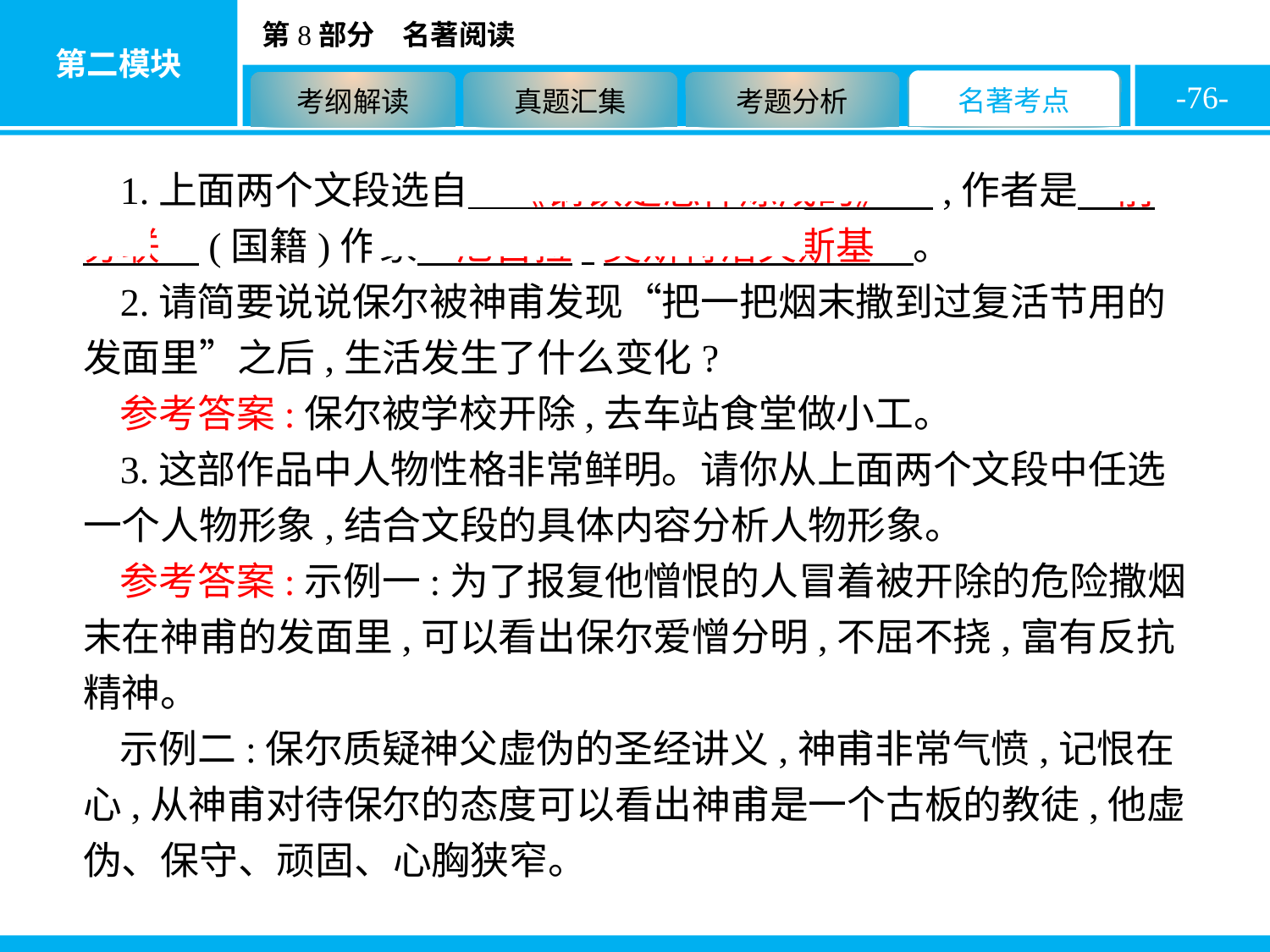

-76-
1.上面两个文段选自　《钢铁是怎样炼成的》　,作者是　前苏联　(国籍)作家　尼古拉·奥斯特洛夫斯基　。
2.请简要说说保尔被神甫发现“把一把烟末撒到过复活节用的发面里”之后,生活发生了什么变化?
参考答案:保尔被学校开除,去车站食堂做小工。
3.这部作品中人物性格非常鲜明。请你从上面两个文段中任选一个人物形象,结合文段的具体内容分析人物形象。
参考答案:示例一:为了报复他憎恨的人冒着被开除的危险撒烟末在神甫的发面里,可以看出保尔爱憎分明,不屈不挠,富有反抗精神。
示例二:保尔质疑神父虚伪的圣经讲义,神甫非常气愤,记恨在心,从神甫对待保尔的态度可以看出神甫是一个古板的教徒,他虚伪、保守、顽固、心胸狭窄。